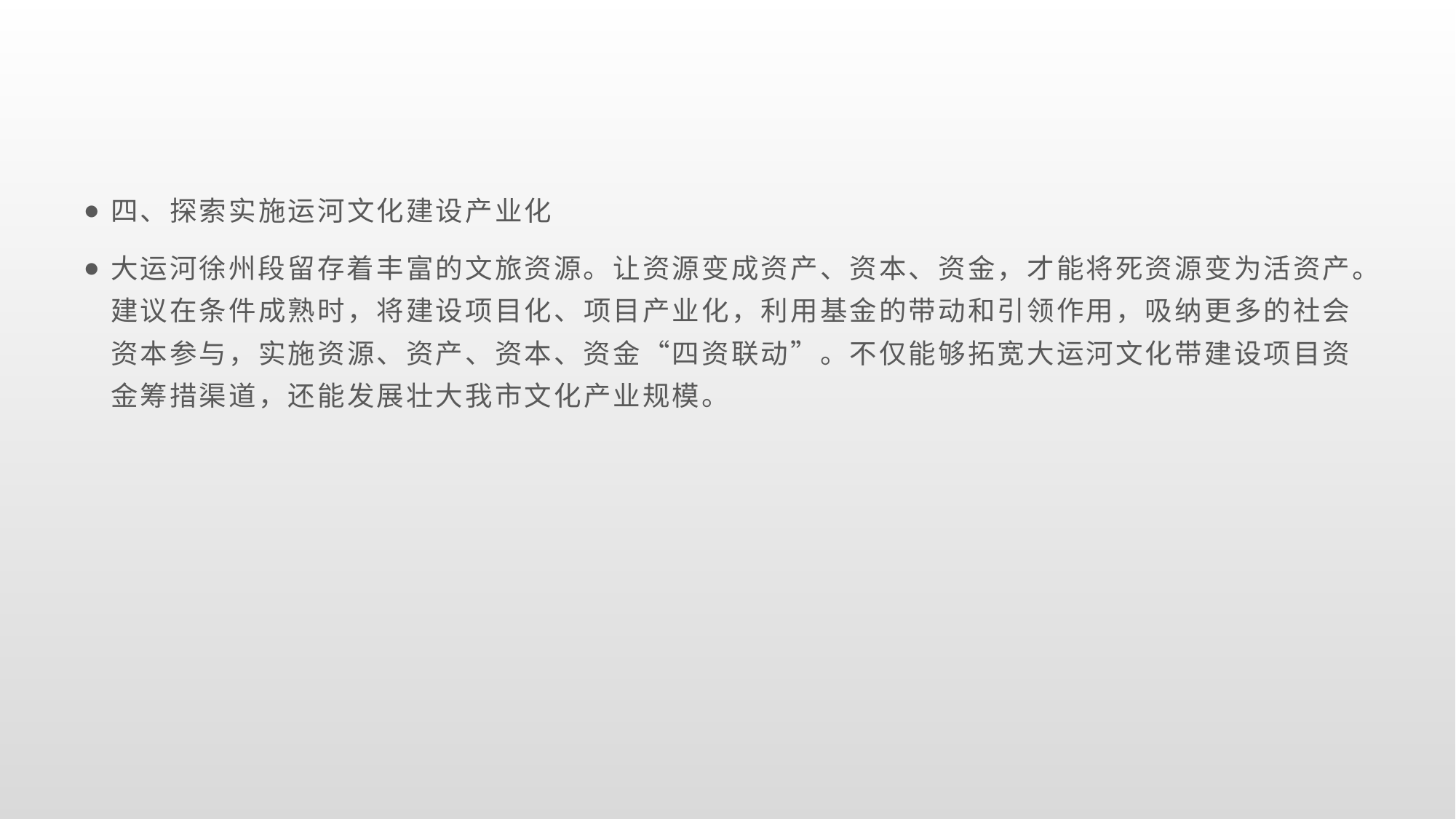

#
四、探索实施运河文化建设产业化
大运河徐州段留存着丰富的文旅资源。让资源变成资产、资本、资金，才能将死资源变为活资产。建议在条件成熟时，将建设项目化、项目产业化，利用基金的带动和引领作用，吸纳更多的社会资本参与，实施资源、资产、资本、资金“四资联动”。不仅能够拓宽大运河文化带建设项目资金筹措渠道，还能发展壮大我市文化产业规模。